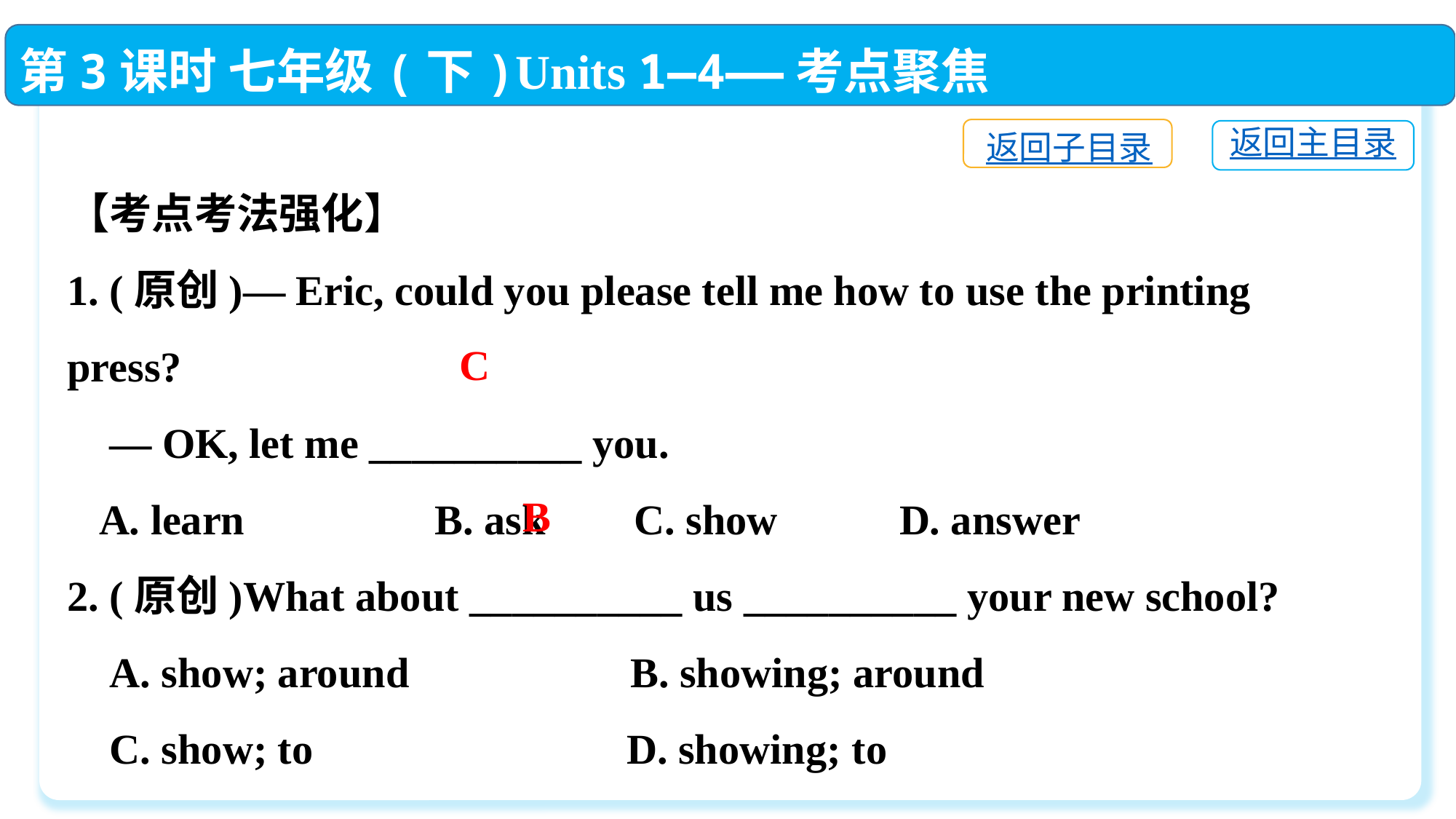

第3课时 七年级(下)Units 1—4——考点聚焦

返回子目录
返回主目录
【考点考法强化】
1. (原创)— Eric, could you please tell me how to use the printing press?
    — OK, let me __________ you.
   A. learn　　　　B. ask	  C. show　	      D. answer
2. (原创)What about __________ us __________ your new school?
    A. show; around	            B. showing; around
    C. show; to	                      D. showing; to

C
B